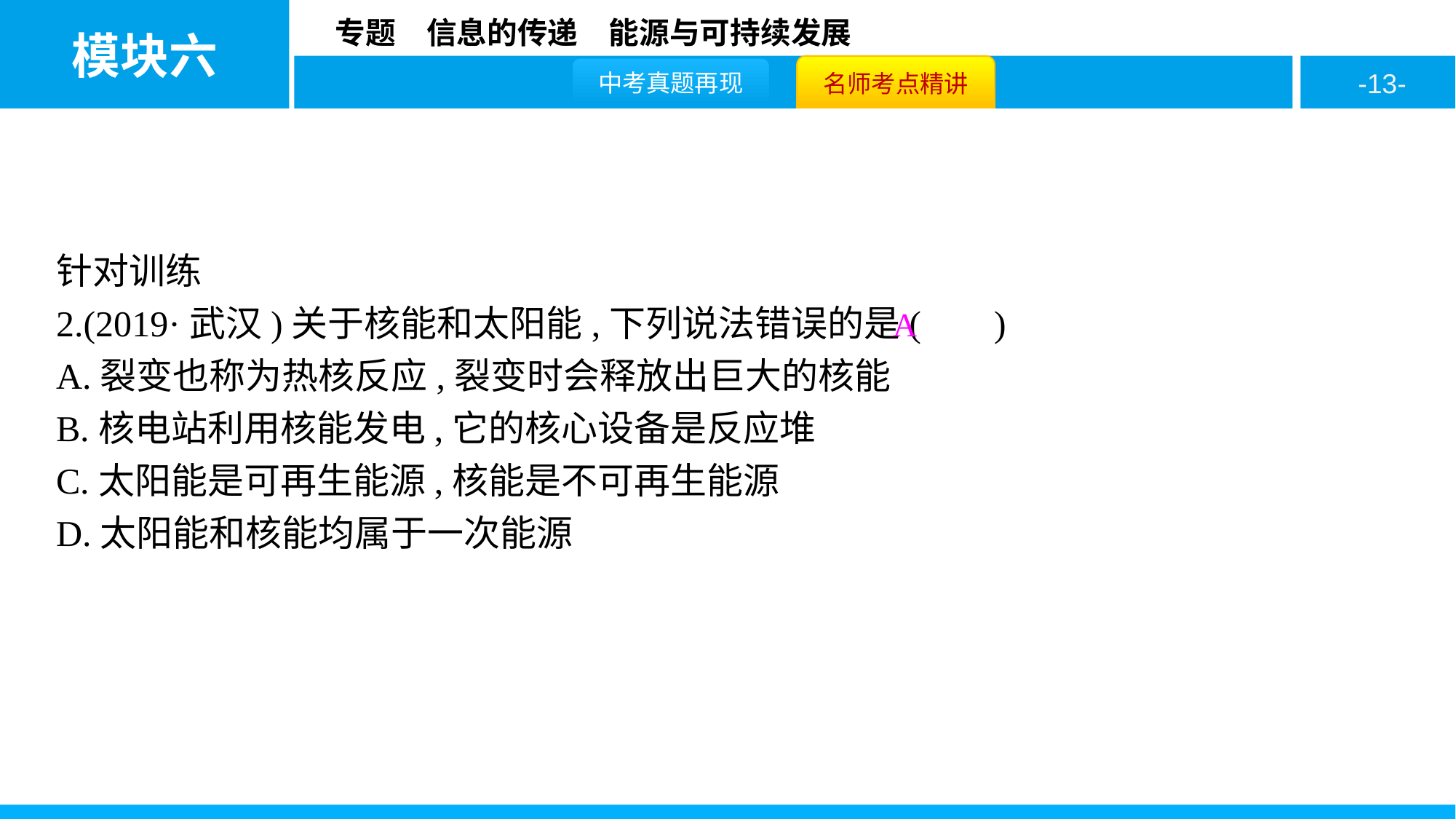

针对训练
2.(2019·武汉)关于核能和太阳能,下列说法错误的是(        )
A.裂变也称为热核反应,裂变时会释放出巨大的核能
B.核电站利用核能发电,它的核心设备是反应堆
C.太阳能是可再生能源,核能是不可再生能源
D.太阳能和核能均属于一次能源
A